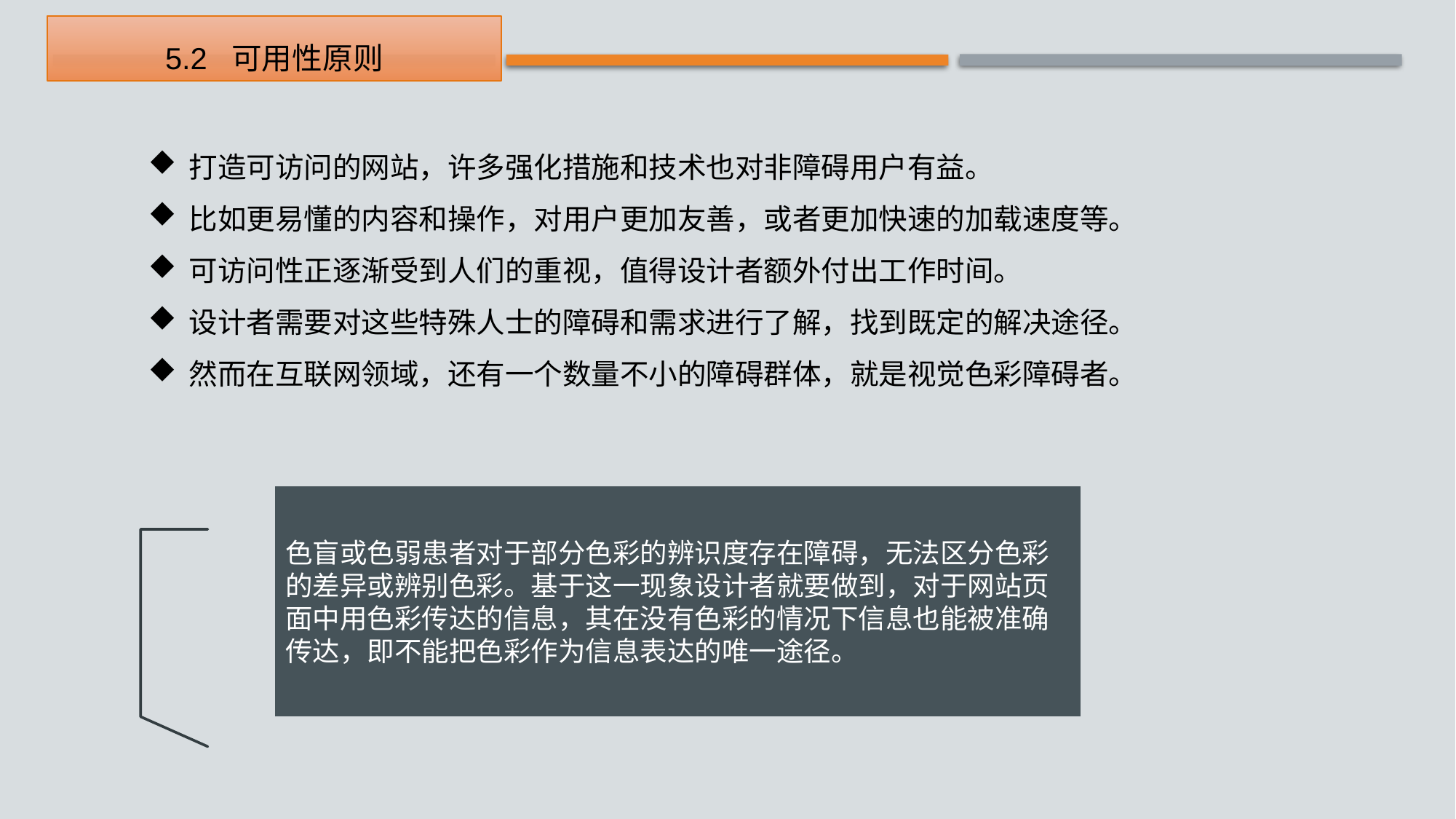

5.2  可用性原则
打造可访问的网站，许多强化措施和技术也对非障碍用户有益。
比如更易懂的内容和操作，对用户更加友善，或者更加快速的加载速度等。
可访问性正逐渐受到人们的重视，值得设计者额外付出工作时间。
设计者需要对这些特殊人士的障碍和需求进行了解，找到既定的解决途径。
然而在互联网领域，还有一个数量不小的障碍群体，就是视觉色彩障碍者。
色盲或色弱患者对于部分色彩的辨识度存在障碍，无法区分色彩的差异或辨别色彩。基于这一现象设计者就要做到，对于网站页面中用色彩传达的信息，其在没有色彩的情况下信息也能被准确传达，即不能把色彩作为信息表达的唯一途径。